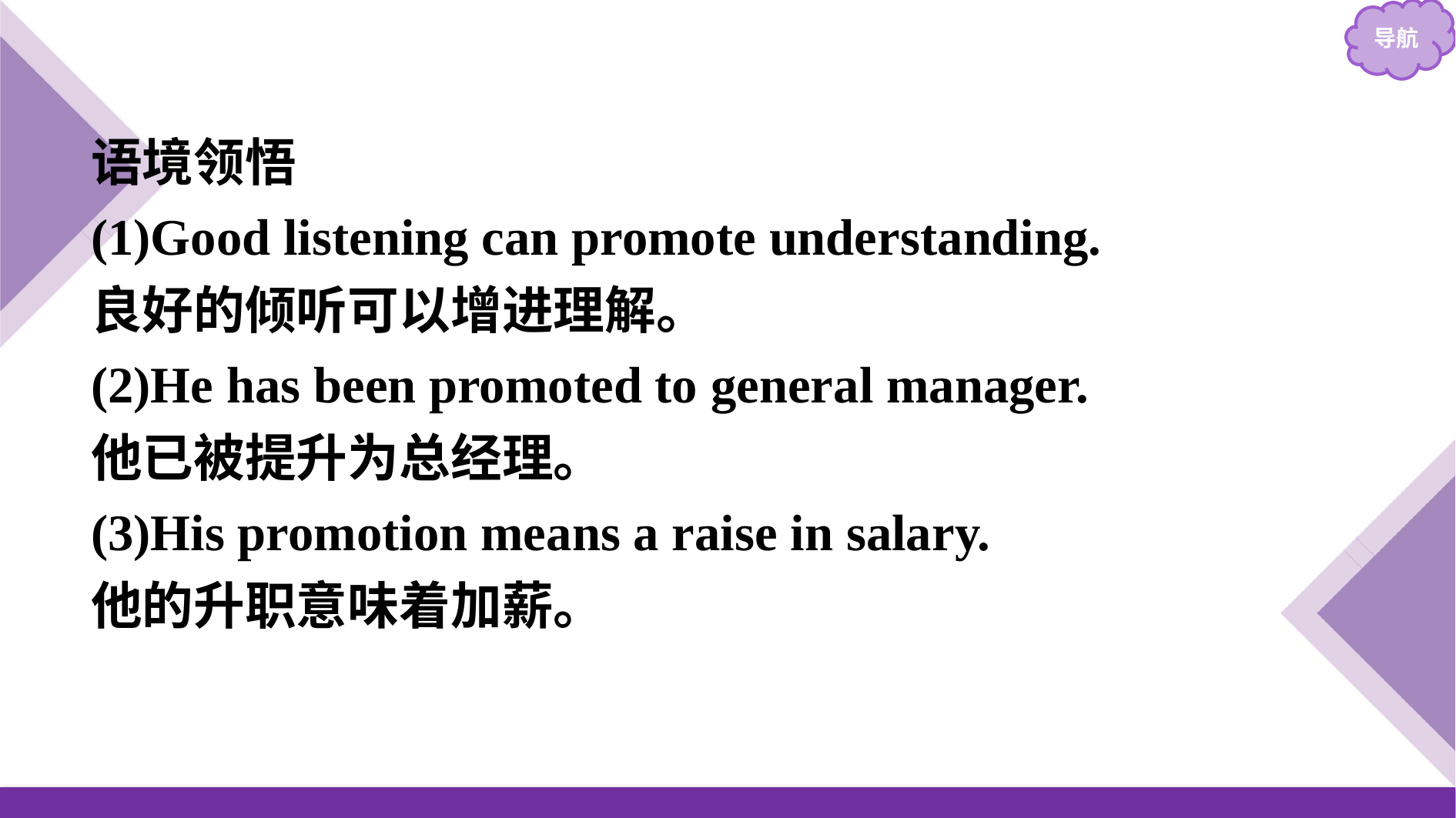

语境领悟
(1)Good listening can promote understanding.
良好的倾听可以增进理解。
(2)He has been promoted to general manager.
他已被提升为总经理。
(3)His promotion means a raise in salary.
他的升职意味着加薪。